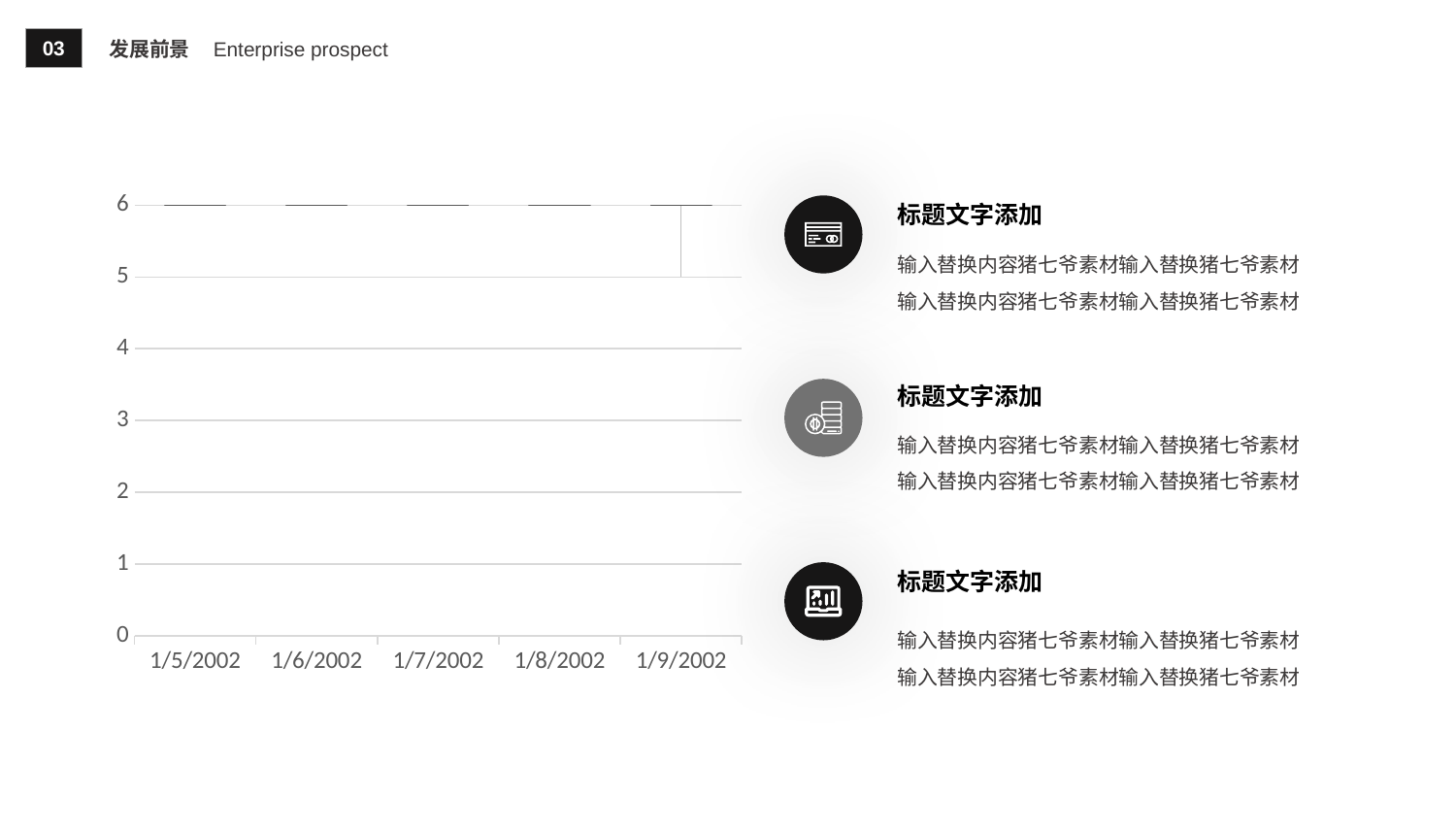

03
发展前景
Enterprise prospect

[unsupported chart]

标题文字添加

标题文字添加

标题文字添加

输入替换内容猪七爷素材输入替换猪七爷素材输入替换内容猪七爷素材输入替换猪七爷素材
输入替换内容猪七爷素材输入替换猪七爷素材输入替换内容猪七爷素材输入替换猪七爷素材
输入替换内容猪七爷素材输入替换猪七爷素材输入替换内容猪七爷素材输入替换猪七爷素材